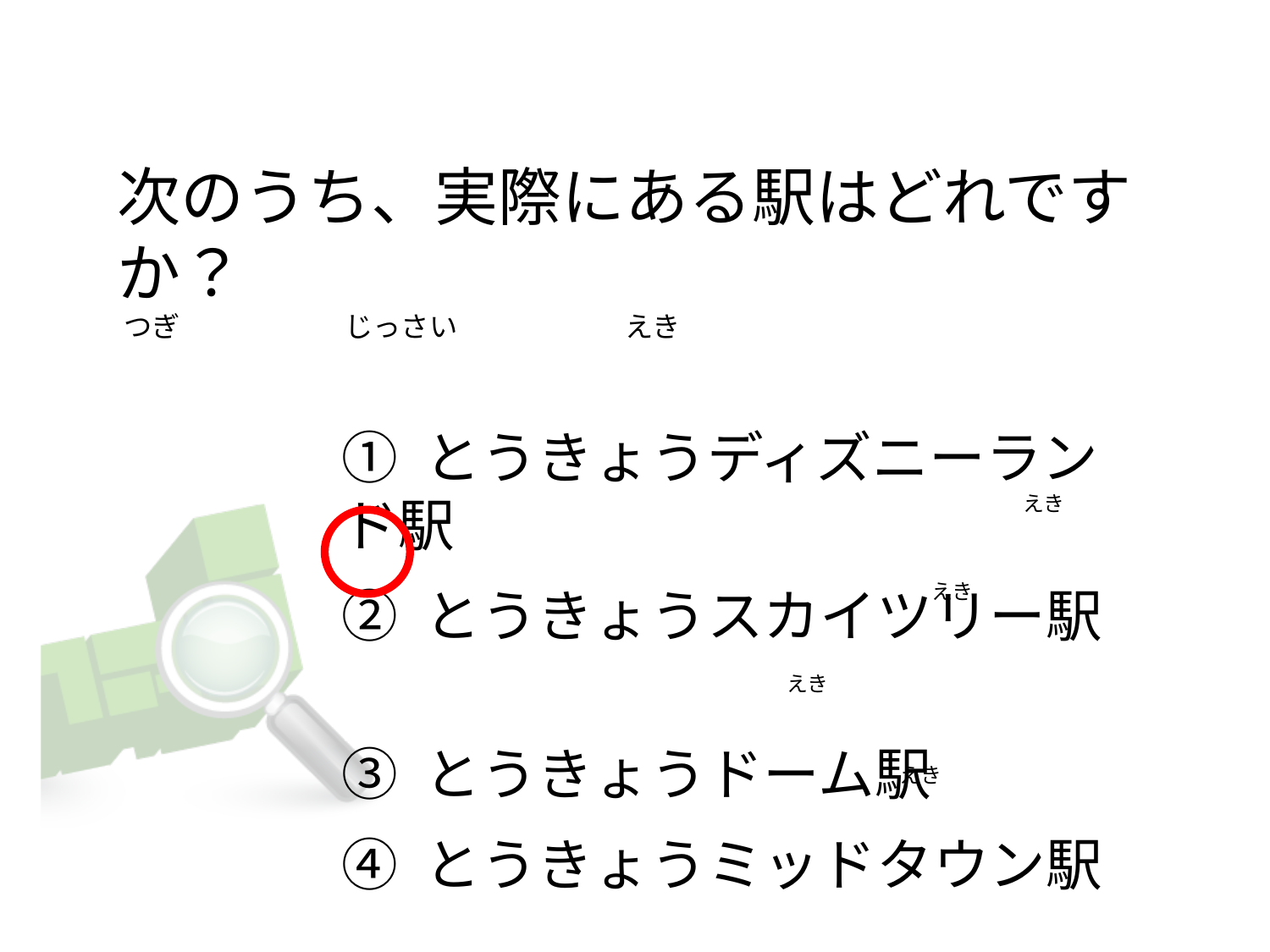

# 次のうち、実際にある駅はどれですか？  つぎ                          じっさい                      　えき
① とうきょうディズニーランド駅
② とうきょうスカイツリー駅
③ とうきょうドーム駅
④ とうきょうミッドタウン駅
えき

えき
えき
えき